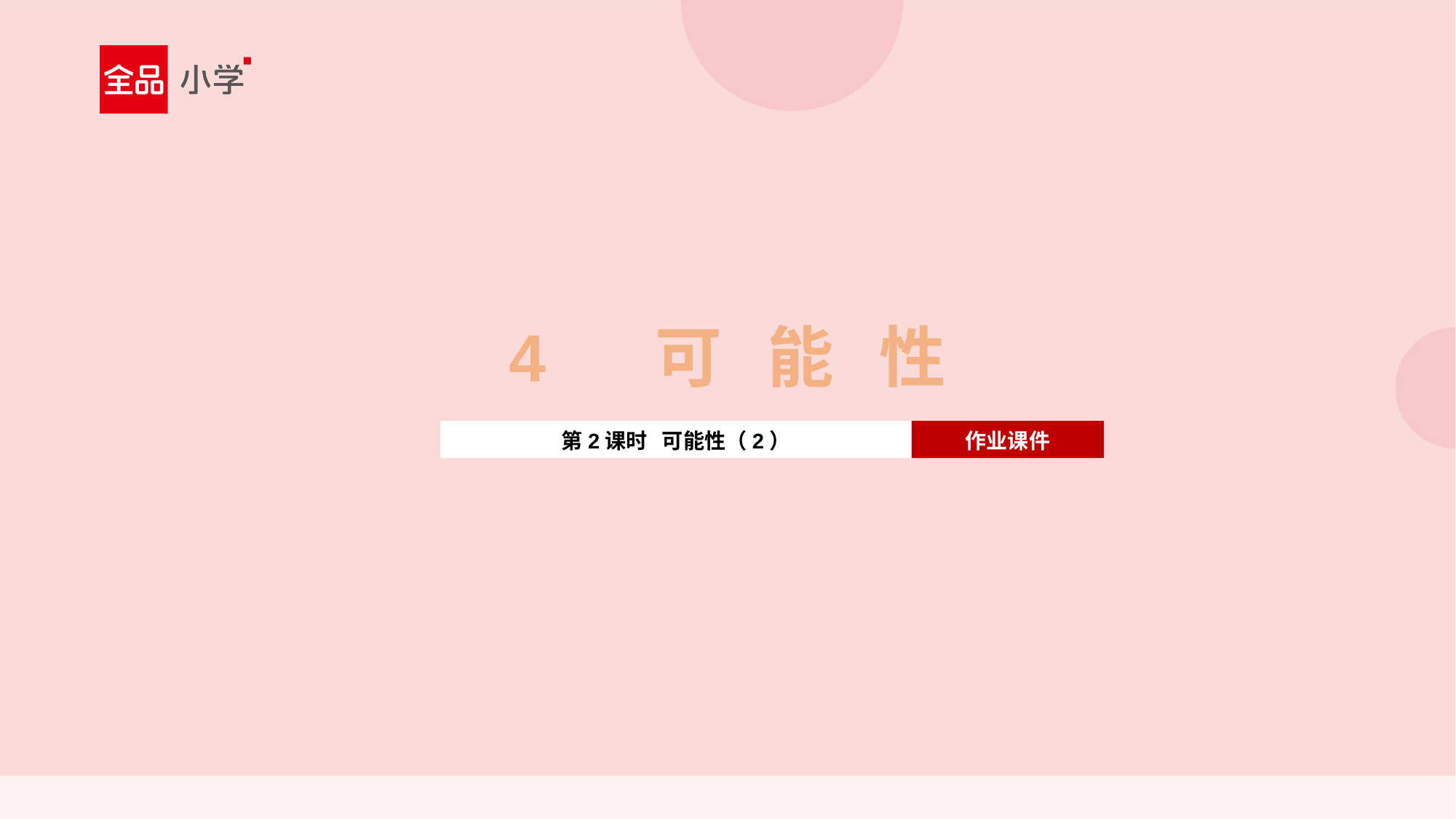

4     可   能   性
第2课时   可能性（2）

作业课件